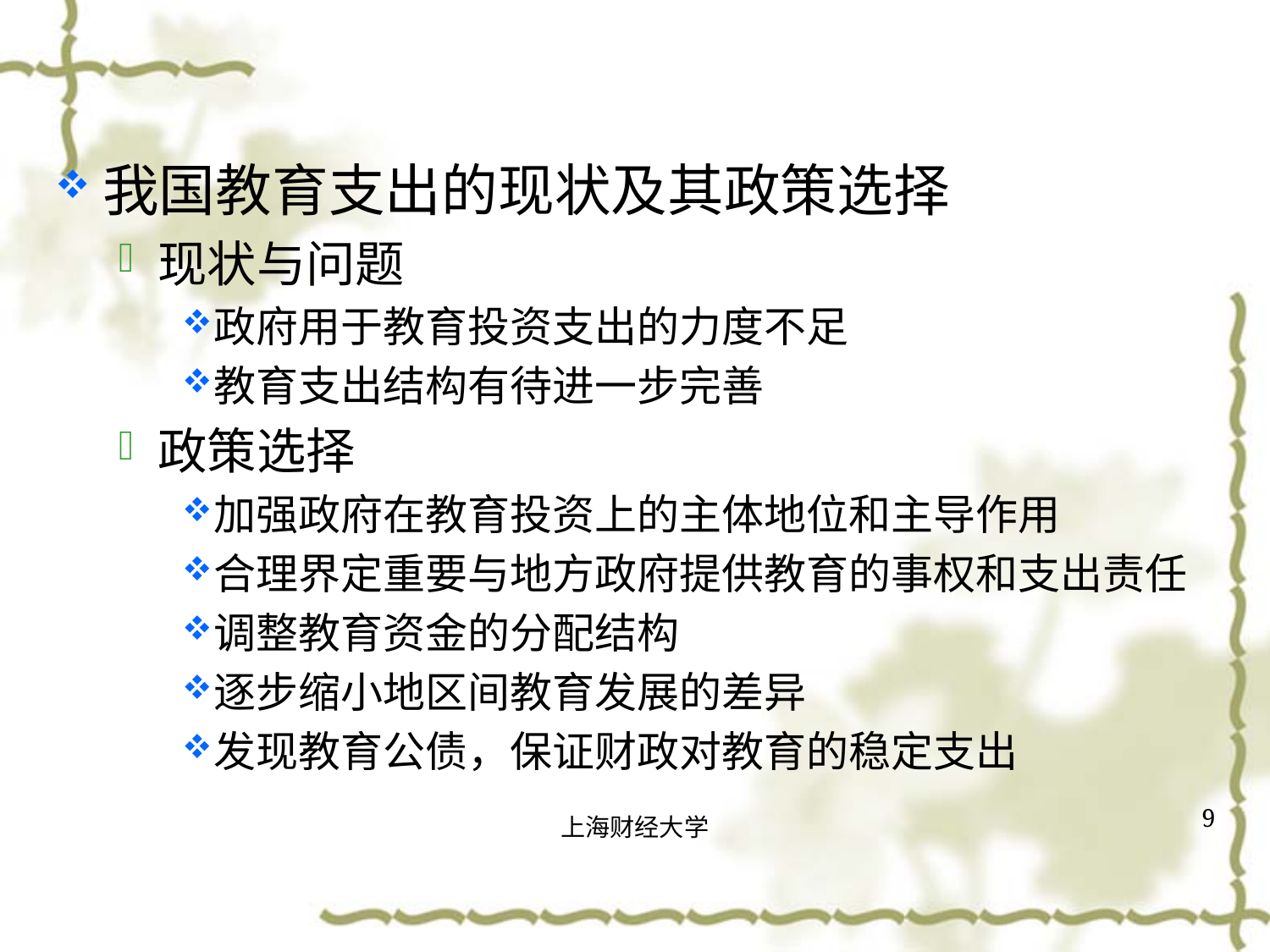

我国教育支出的现状及其政策选择
现状与问题
政府用于教育投资支出的力度不足
教育支出结构有待进一步完善
政策选择
加强政府在教育投资上的主体地位和主导作用
合理界定重要与地方政府提供教育的事权和支出责任
调整教育资金的分配结构
逐步缩小地区间教育发展的差异
发现教育公债，保证财政对教育的稳定支出
9
上海财经大学